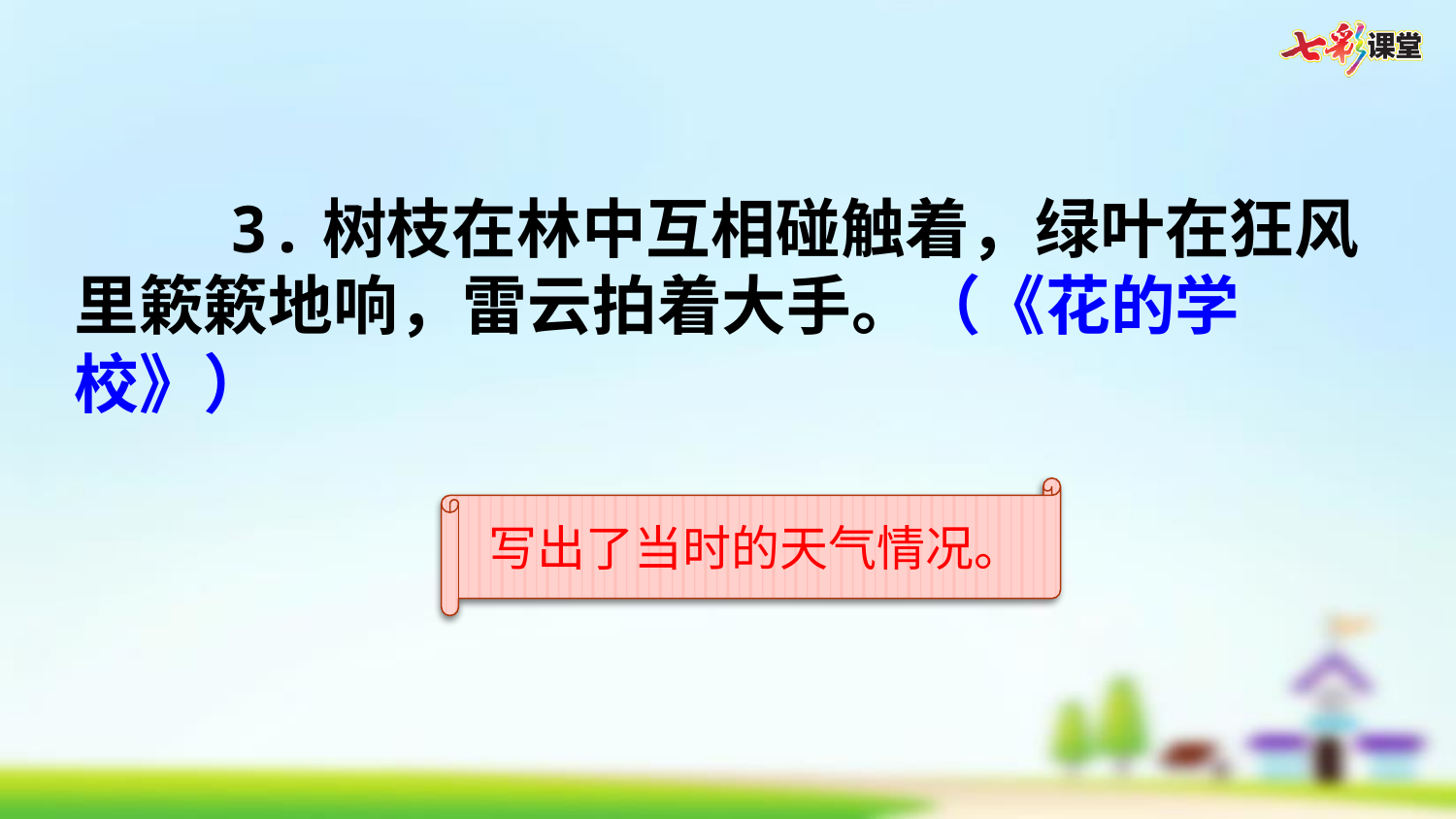

3.树枝在林中互相碰触着，绿叶在狂风里簌簌地响，雷云拍着大手。（《花的学校》）
写出了当时的天气情况。